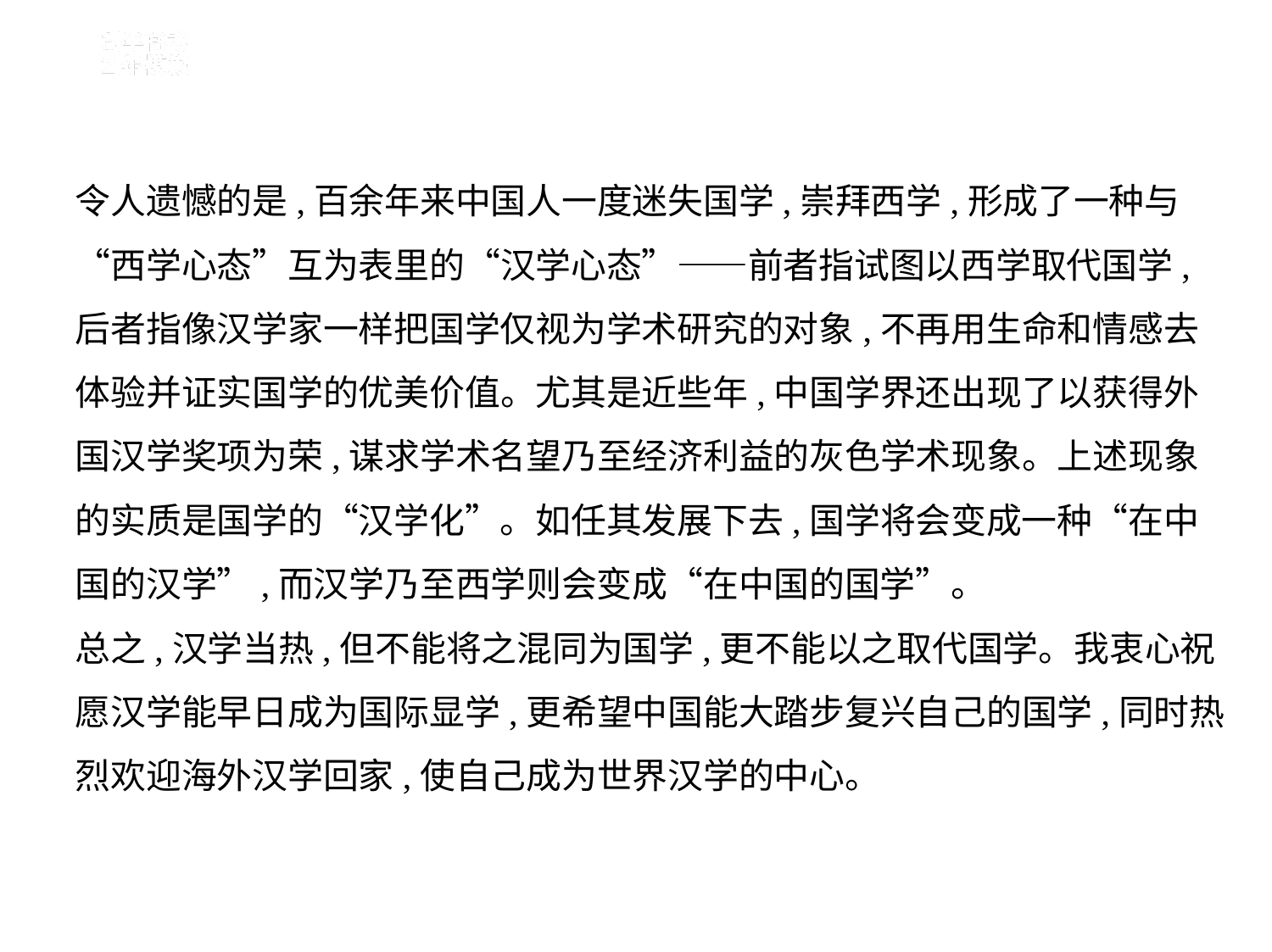

令人遗憾的是,百余年来中国人一度迷失国学,崇拜西学,形成了一种与
“西学心态”互为表里的“汉学心态”——前者指试图以西学取代国学,
后者指像汉学家一样把国学仅视为学术研究的对象,不再用生命和情感去
体验并证实国学的优美价值。尤其是近些年,中国学界还出现了以获得外
国汉学奖项为荣,谋求学术名望乃至经济利益的灰色学术现象。上述现象
的实质是国学的“汉学化”。如任其发展下去,国学将会变成一种“在中
国的汉学”,而汉学乃至西学则会变成“在中国的国学”。
总之,汉学当热,但不能将之混同为国学,更不能以之取代国学。我衷心祝
愿汉学能早日成为国际显学,更希望中国能大踏步复兴自己的国学,同时热
烈欢迎海外汉学回家,使自己成为世界汉学的中心。